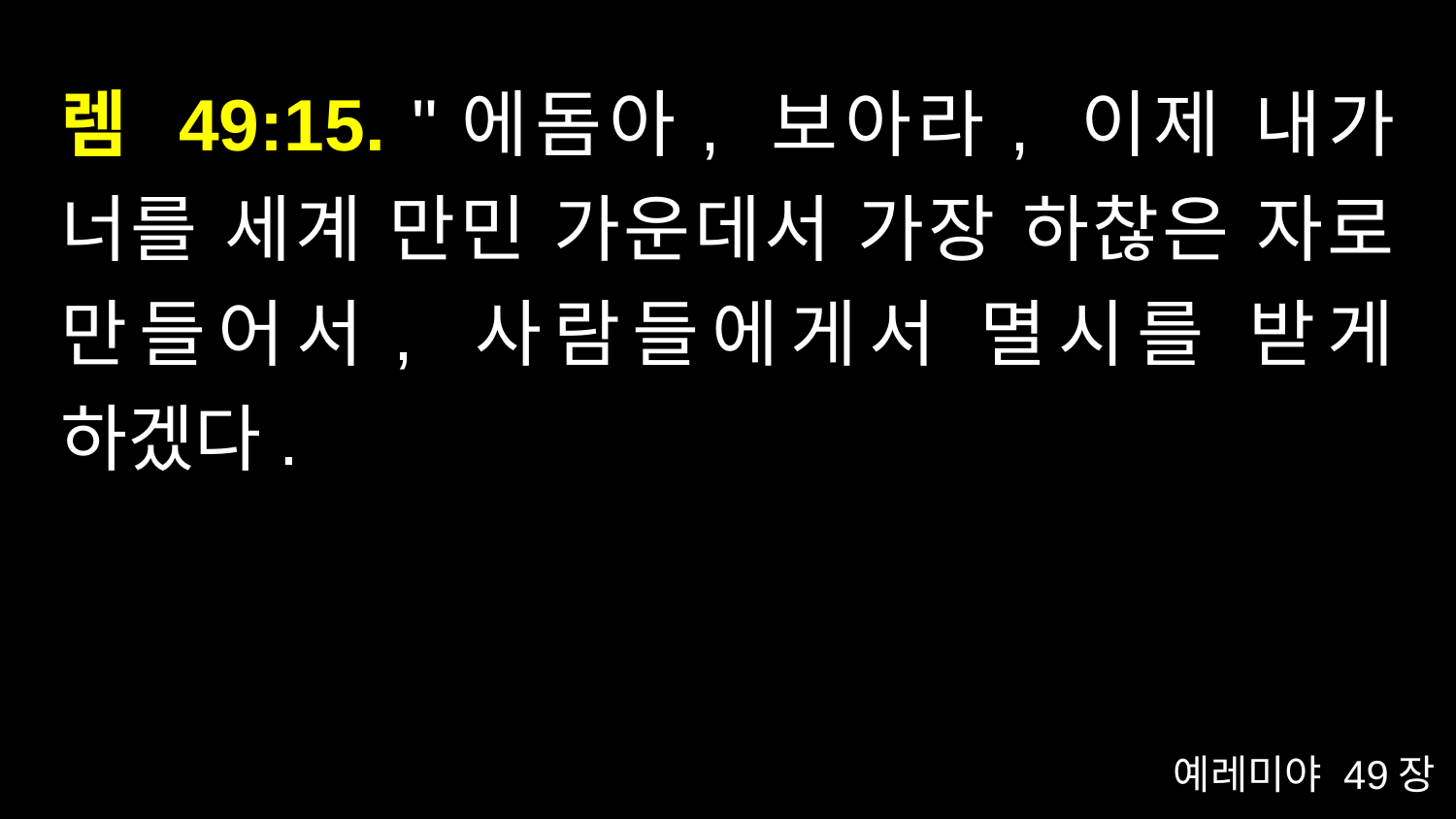

# 렘 49:15. "에돔아, 보아라, 이제 내가 너를 세계 만민 가운데서 가장 하찮은 자로 만들어서, 사람들에게서 멸시를 받게 하겠다.
예레미야 49장